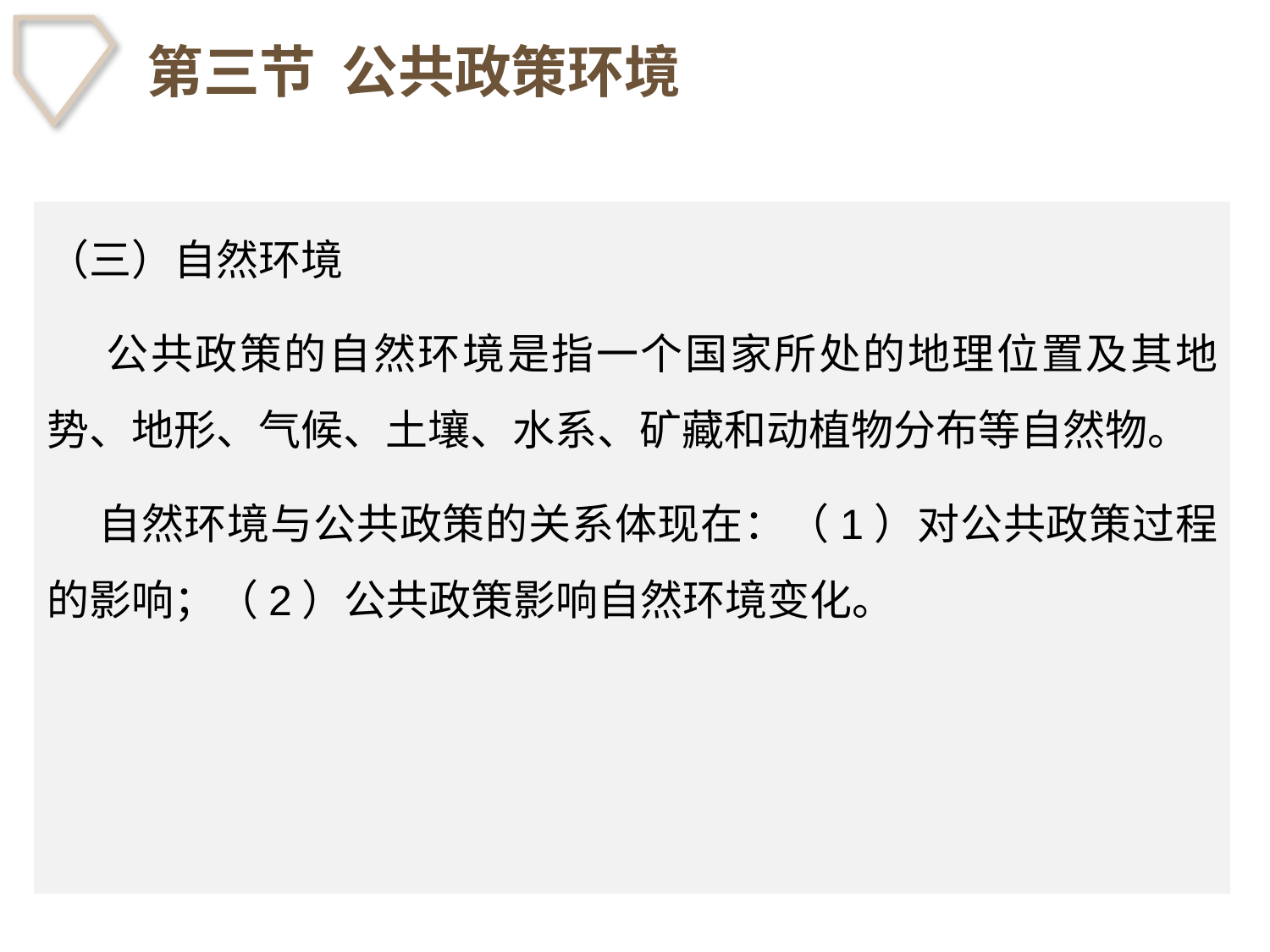

# 第三节  公共政策环境
（三）自然环境
    公共政策的自然环境是指一个国家所处的地理位置及其地势、地形、气候、土壤、水系、矿藏和动植物分布等自然物。
    自然环境与公共政策的关系体现在：（1）对公共政策过程的影响；（2）公共政策影响自然环境变化。